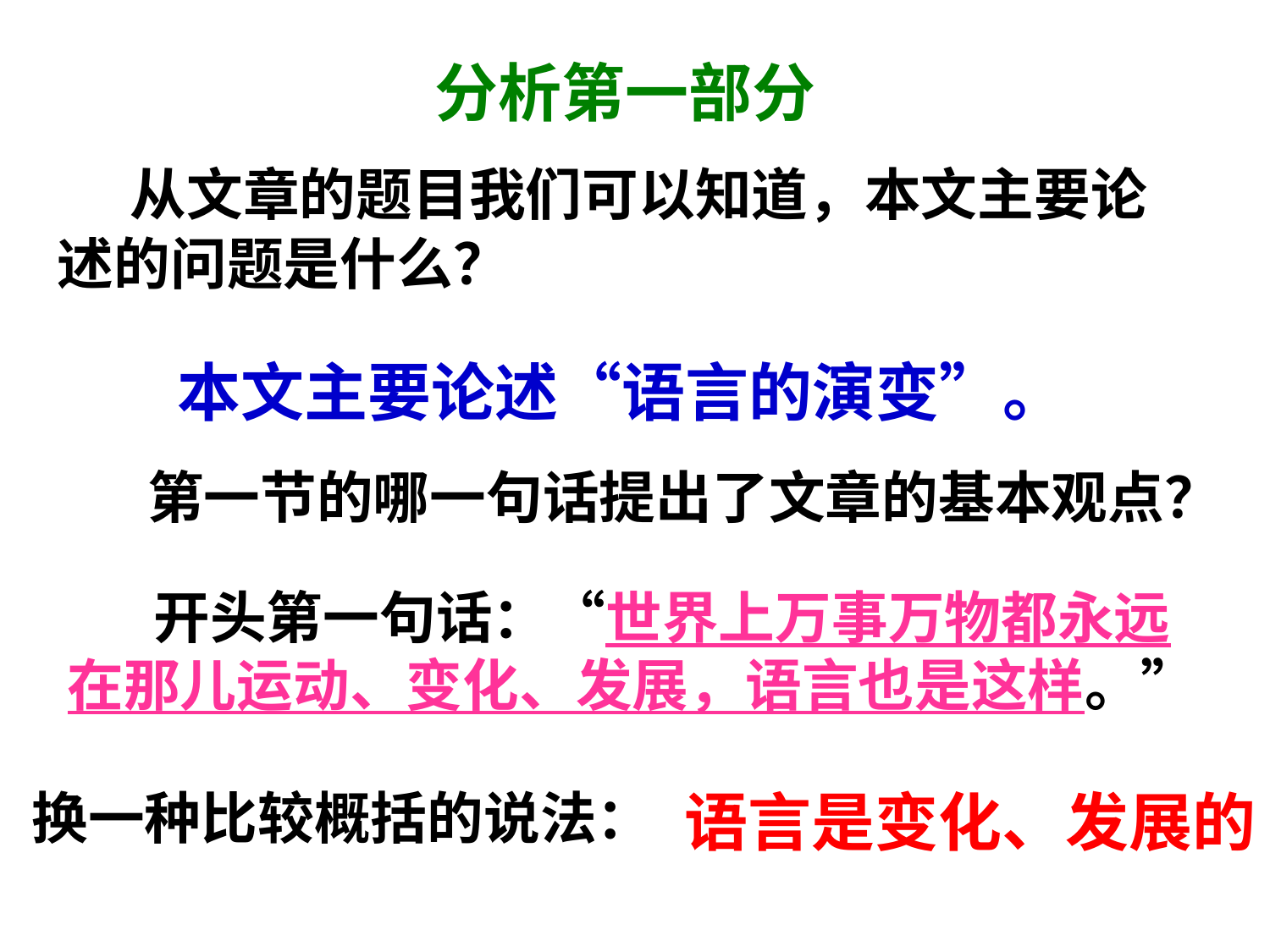

分析第一部分
    从文章的题目我们可以知道，本文主要论述的问题是什么？
本文主要论述“语言的演变”。
第一节的哪一句话提出了文章的基本观点？
        开头第一句话：“世界上万事万物都永远在那儿运动、变化、发展，语言也是这样。”
换一种比较概括的说法：
语言是变化、发展的